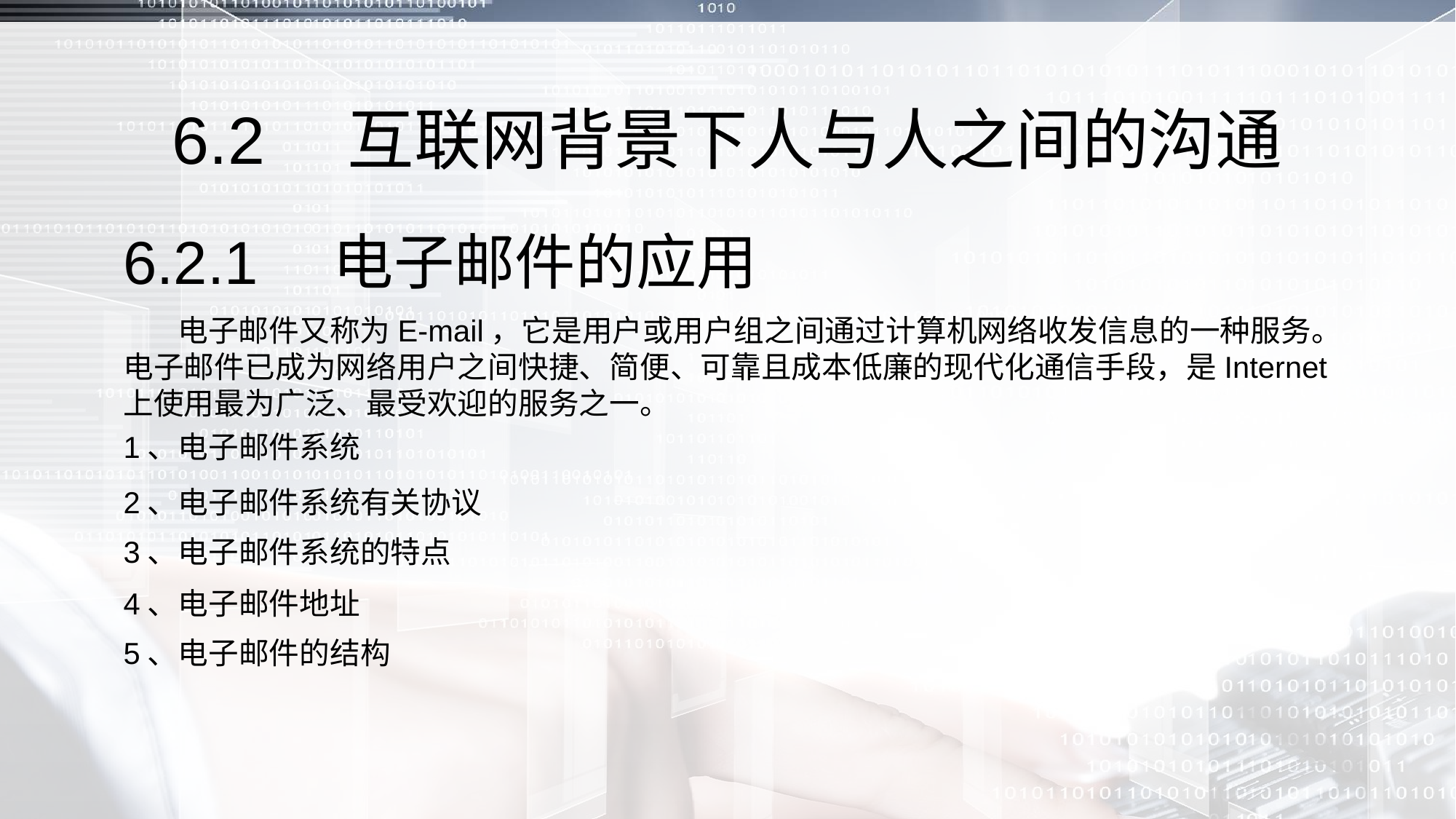

# 6.2　互联网背景下人与人之间的沟通
6.2.1　电子邮件的应用
       电子邮件又称为E-mail，它是用户或用户组之间通过计算机网络收发信息的一种服务。电子邮件已成为网络用户之间快捷、简便、可靠且成本低廉的现代化通信手段，是Internet上使用最为广泛、最受欢迎的服务之一。
1、电子邮件系统
2、电子邮件系统有关协议
3、电子邮件系统的特点
4、电子邮件地址
5、电子邮件的结构